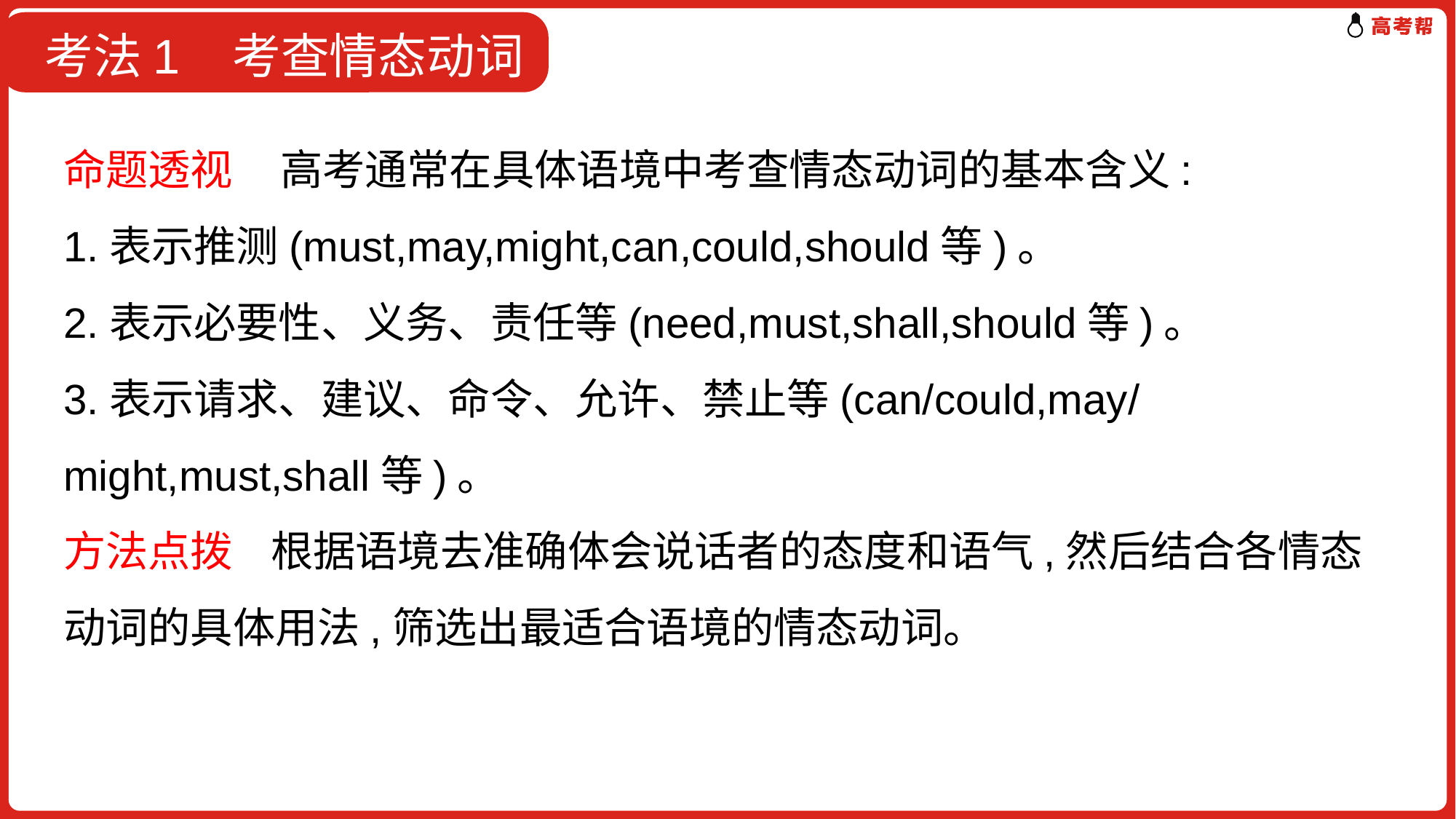

考法1   考查情态动词
命题透视     高考通常在具体语境中考查情态动词的基本含义:
1.表示推测(must,may,might,can,could,should等)。
2.表示必要性、义务、责任等(need,must,shall,should等)。
3.表示请求、建议、命令、允许、禁止等(can/could,may/might,must,shall等)。
方法点拨    根据语境去准确体会说话者的态度和语气,然后结合各情态动词的具体用法,筛选出最适合语境的情态动词。